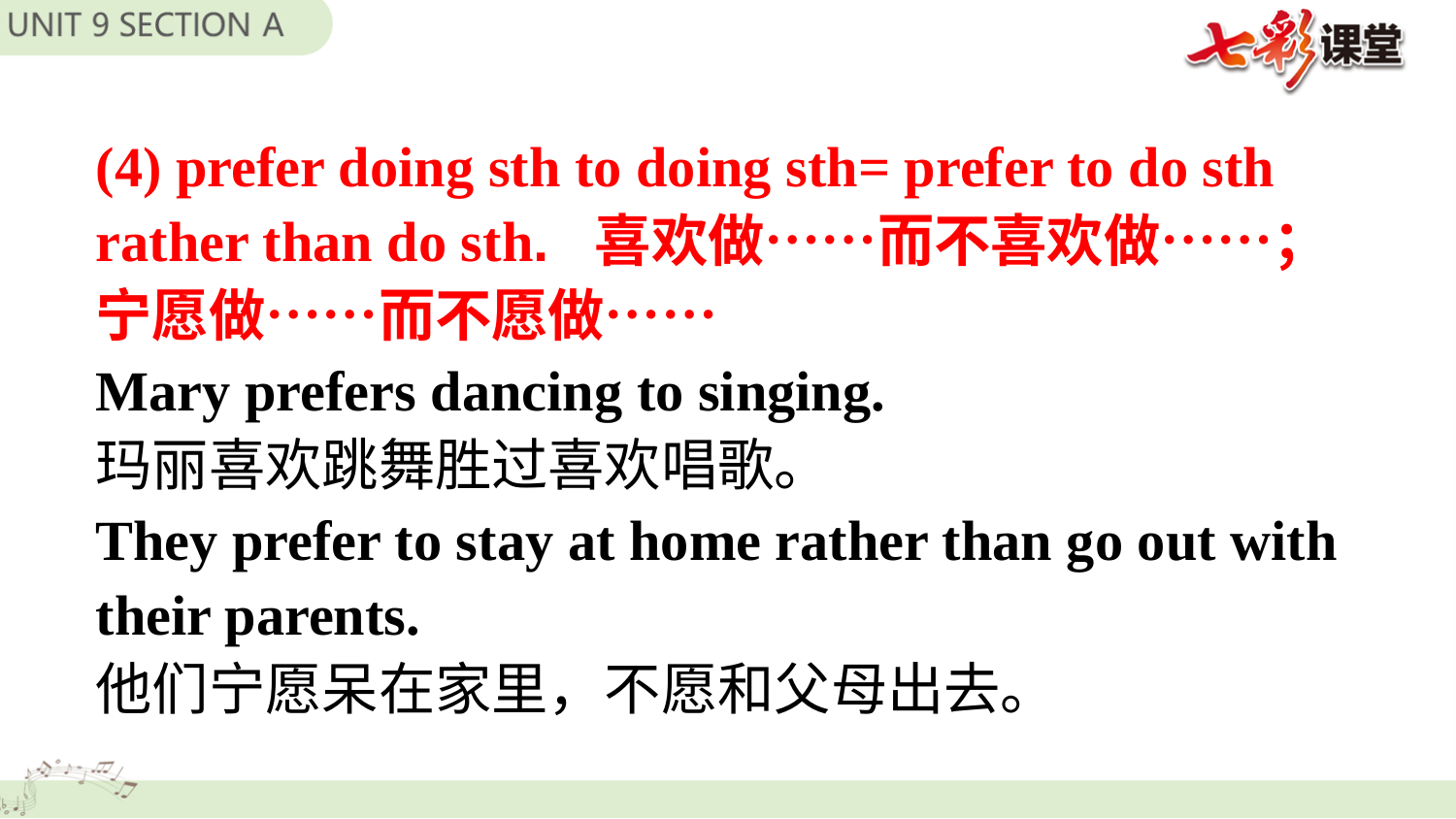

(4) prefer doing sth to doing sth= prefer to do sth rather than do sth.  喜欢做……而不喜欢做……；
宁愿做……而不愿做……
Mary prefers dancing to singing.
玛丽喜欢跳舞胜过喜欢唱歌。
They prefer to stay at home rather than go out with their parents.
他们宁愿呆在家里，不愿和父母出去。